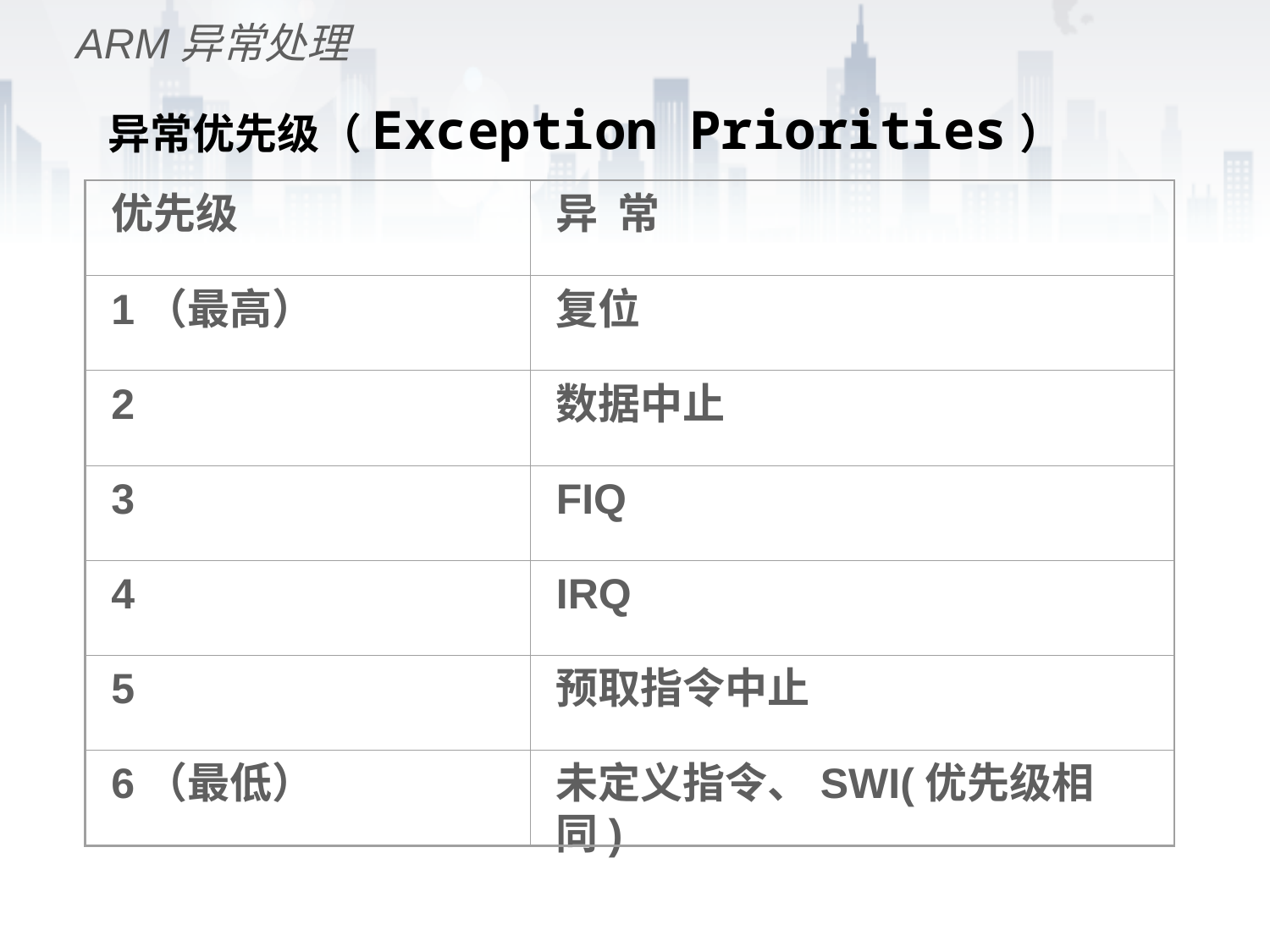

ARM异常处理
# 异常优先级（Exception Priorities）

优先级

异  常

1（最高）

复位

2

数据中止

3

FIQ

4

IRQ

5

预取指令中止

6（最低）

未定义指令、SWI(优先级相同)